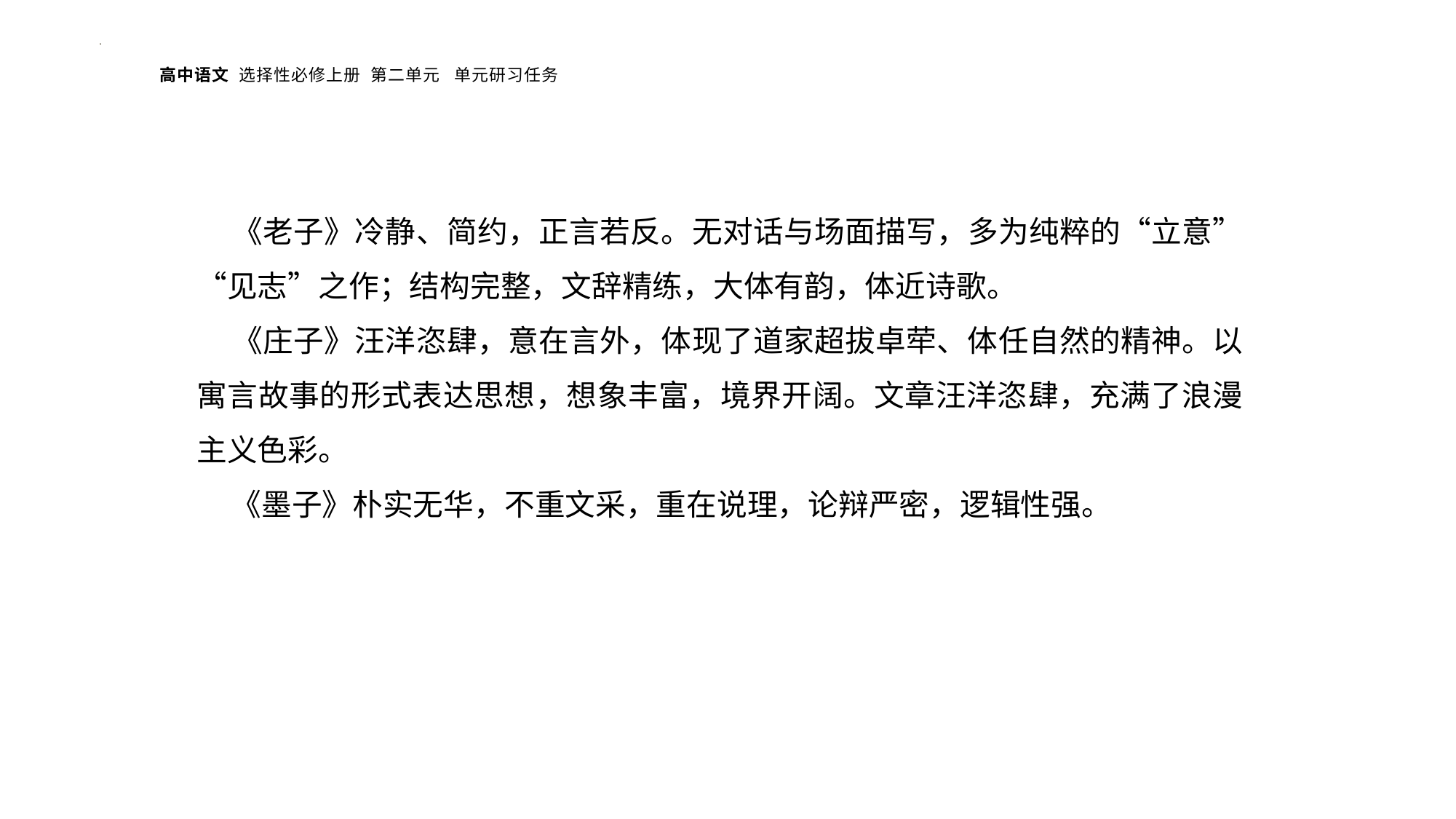

《老子》冷静、简约，正言若反。无对话与场面描写，多为纯粹的“立意”“见志”之作；结构完整，文辞精练，大体有韵，体近诗歌。
    《庄子》汪洋恣肆，意在言外，体现了道家超拔卓荦、体任自然的精神。以寓言故事的形式表达思想，想象丰富，境界开阔。文章汪洋恣肆，充满了浪漫主义色彩。
    《墨子》朴实无华，不重文采，重在说理，论辩严密，逻辑性强。